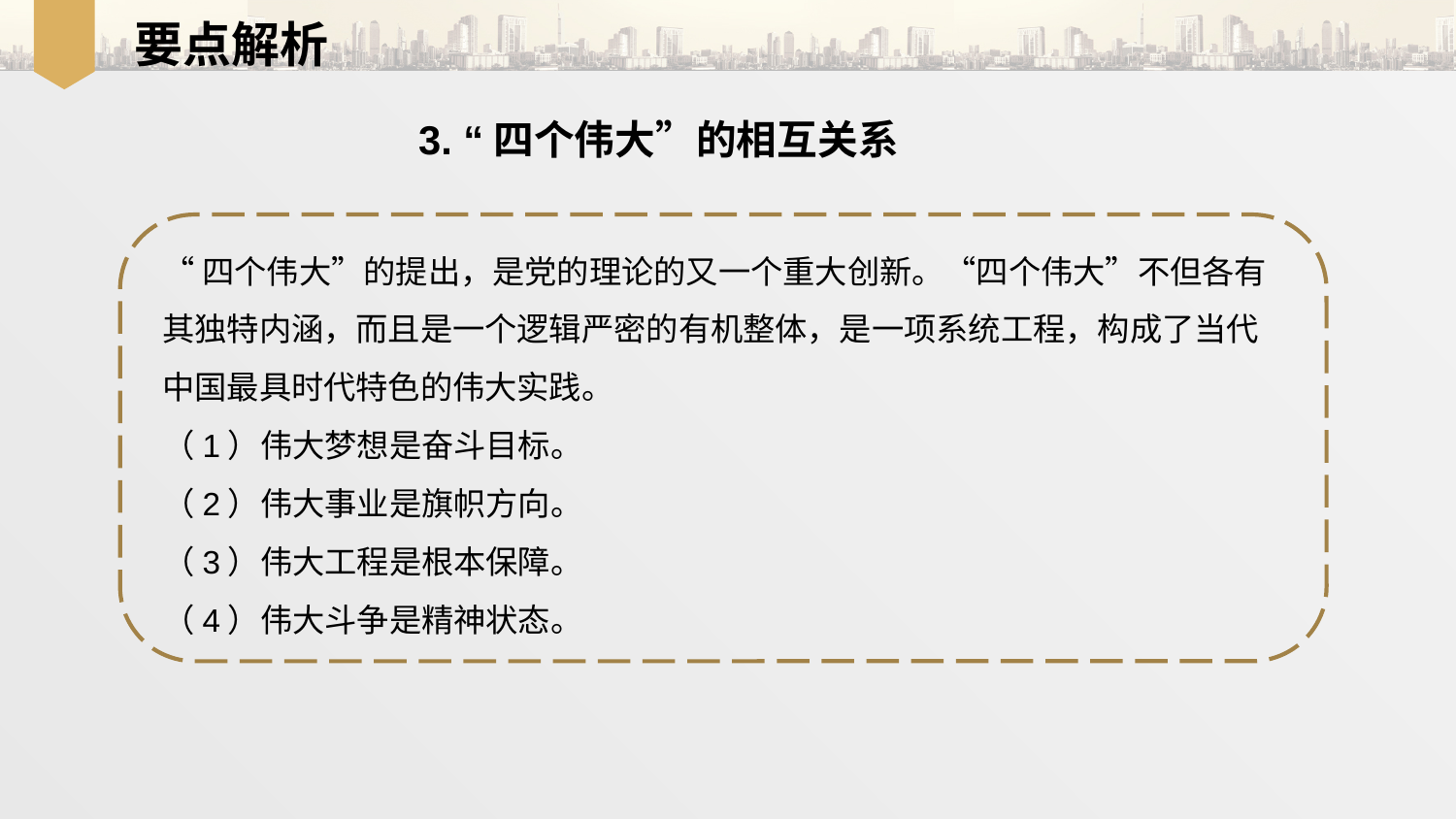

要点解析
3. “四个伟大”的相互关系

“四个伟大”的提出，是党的理论的又一个重大创新。“四个伟大”不但各有其独特内涵，而且是一个逻辑严密的有机整体，是一项系统工程，构成了当代中国最具时代特色的伟大实践。
（1）伟大梦想是奋斗目标。
（2）伟大事业是旗帜方向。
（3）伟大工程是根本保障。
（4）伟大斗争是精神状态。